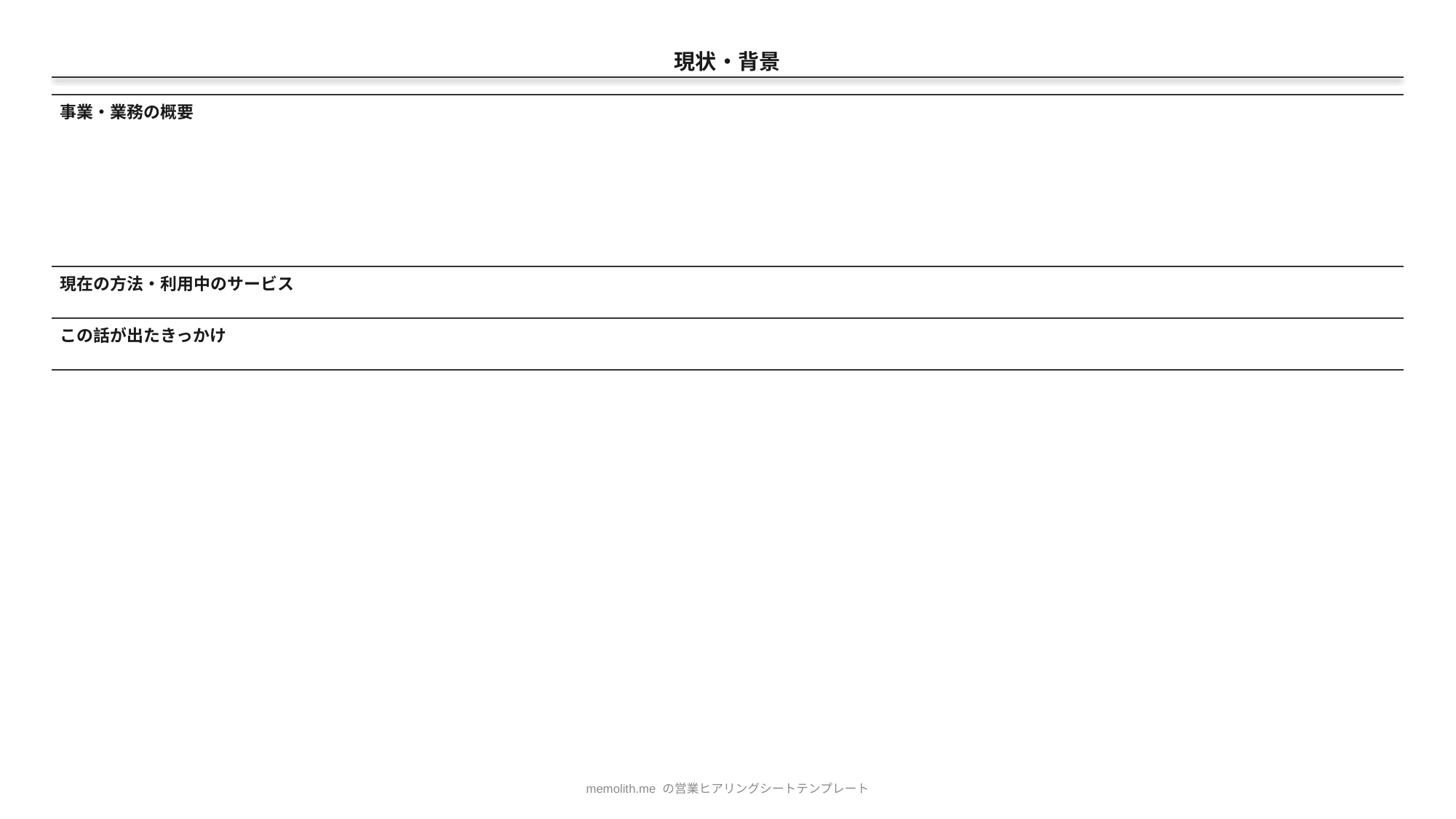

現状・背景
| 事業・業務の概要 |  |
| --- | --- |
| 現在の方法・利用中のサービス |  |
| この話が出たきっかけ |  |
memolith.me の営業ヒアリングシートテンプレート